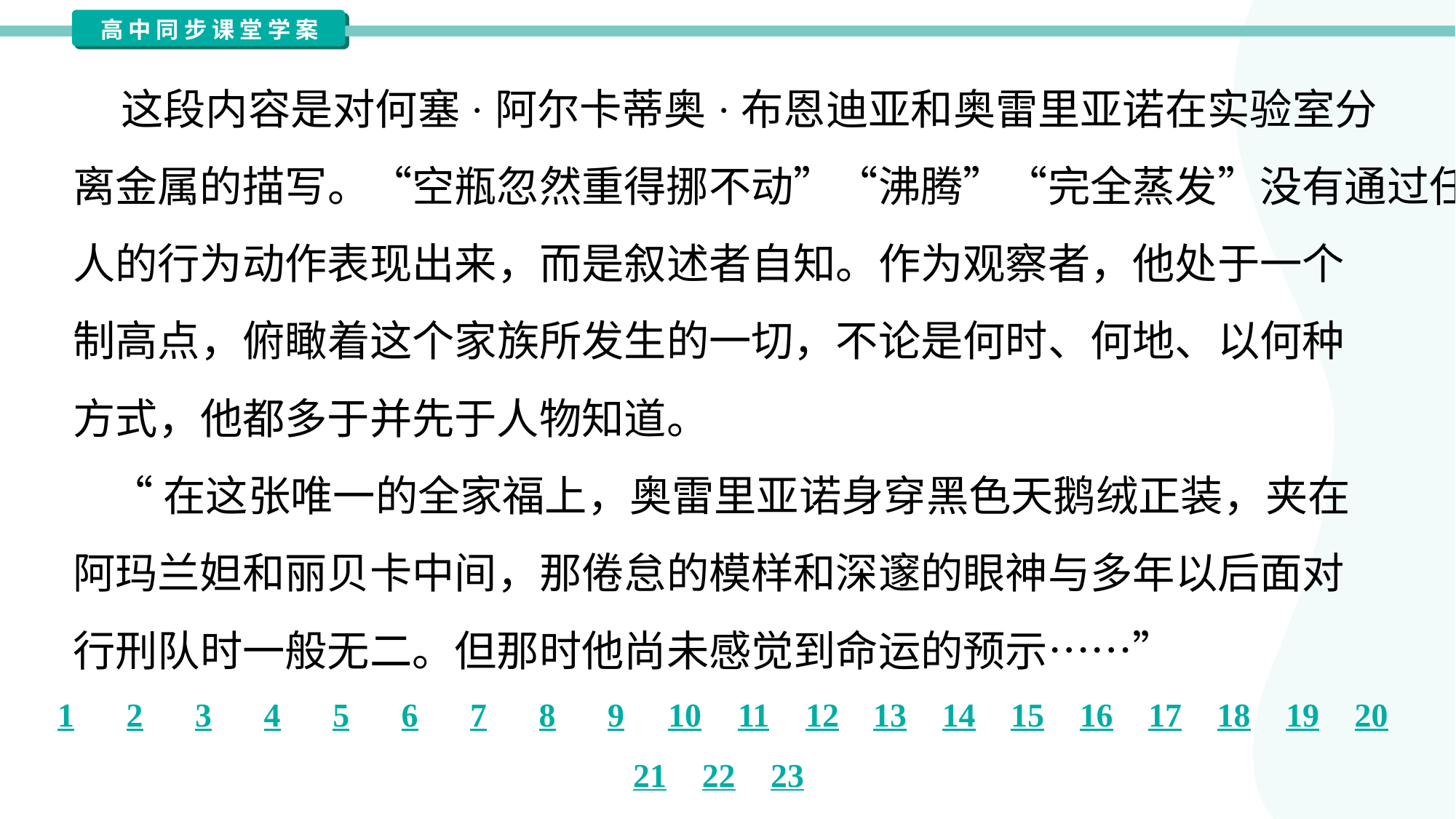

这段内容是对何塞·阿尔卡蒂奥·布恩迪亚和奥雷里亚诺在实验室分
离金属的描写。“空瓶忽然重得挪不动”“沸腾”“完全蒸发”没有通过任何
人的行为动作表现出来，而是叙述者自知。作为观察者，他处于一个
制高点，俯瞰着这个家族所发生的一切，不论是何时、何地、以何种
方式，他都多于并先于人物知道。
    “在这张唯一的全家福上，奥雷里亚诺身穿黑色天鹅绒正装，夹在
阿玛兰妲和丽贝卡中间，那倦怠的模样和深邃的眼神与多年以后面对
行刑队时一般无二。但那时他尚未感觉到命运的预示……”